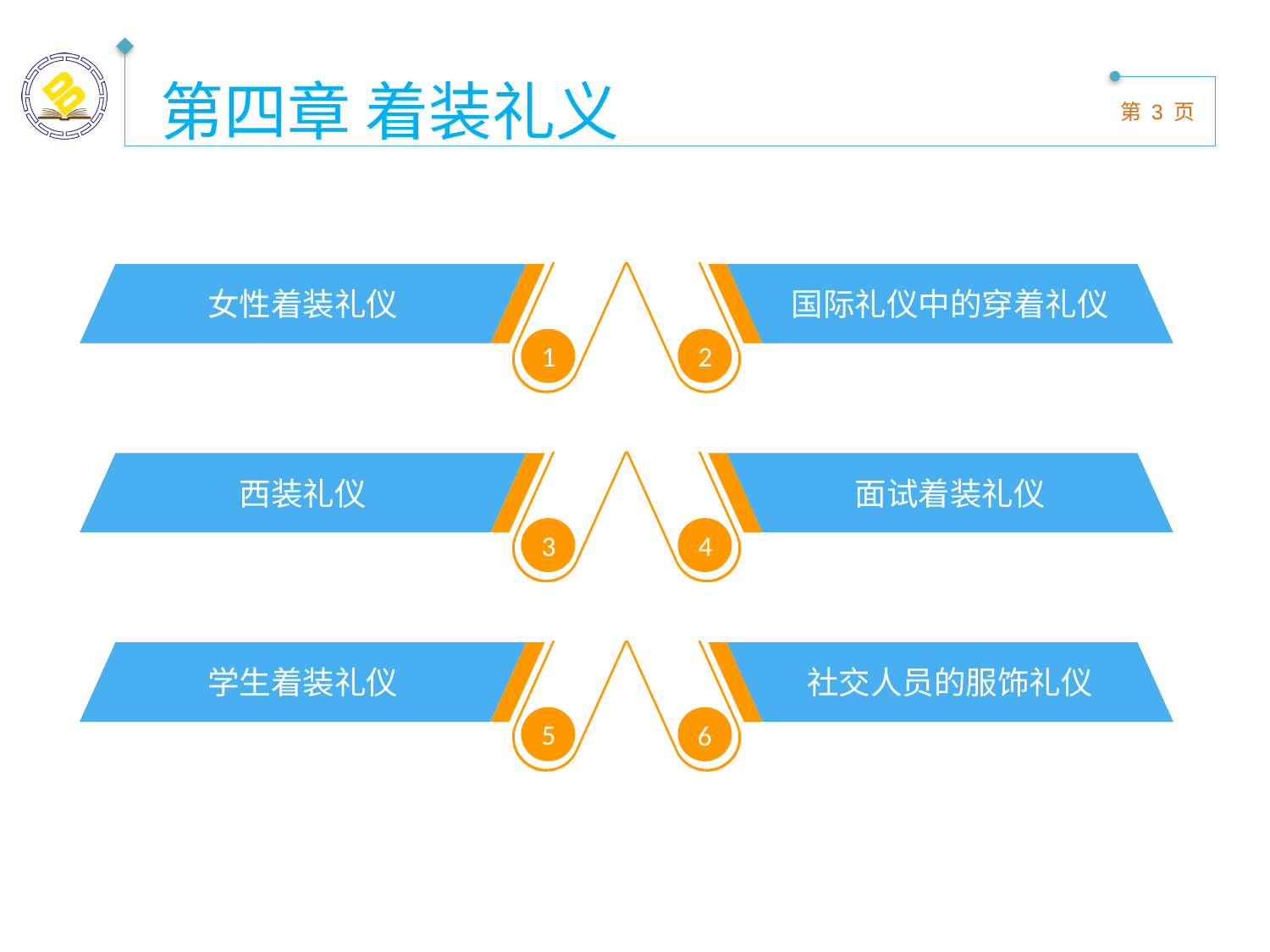

第四章 着装礼义

女性着装礼仪

1

国际礼仪中的穿着礼仪

2

西装礼仪

面试着装礼仪

3
4

学生着装礼仪

社交人员的服饰礼仪

6
5